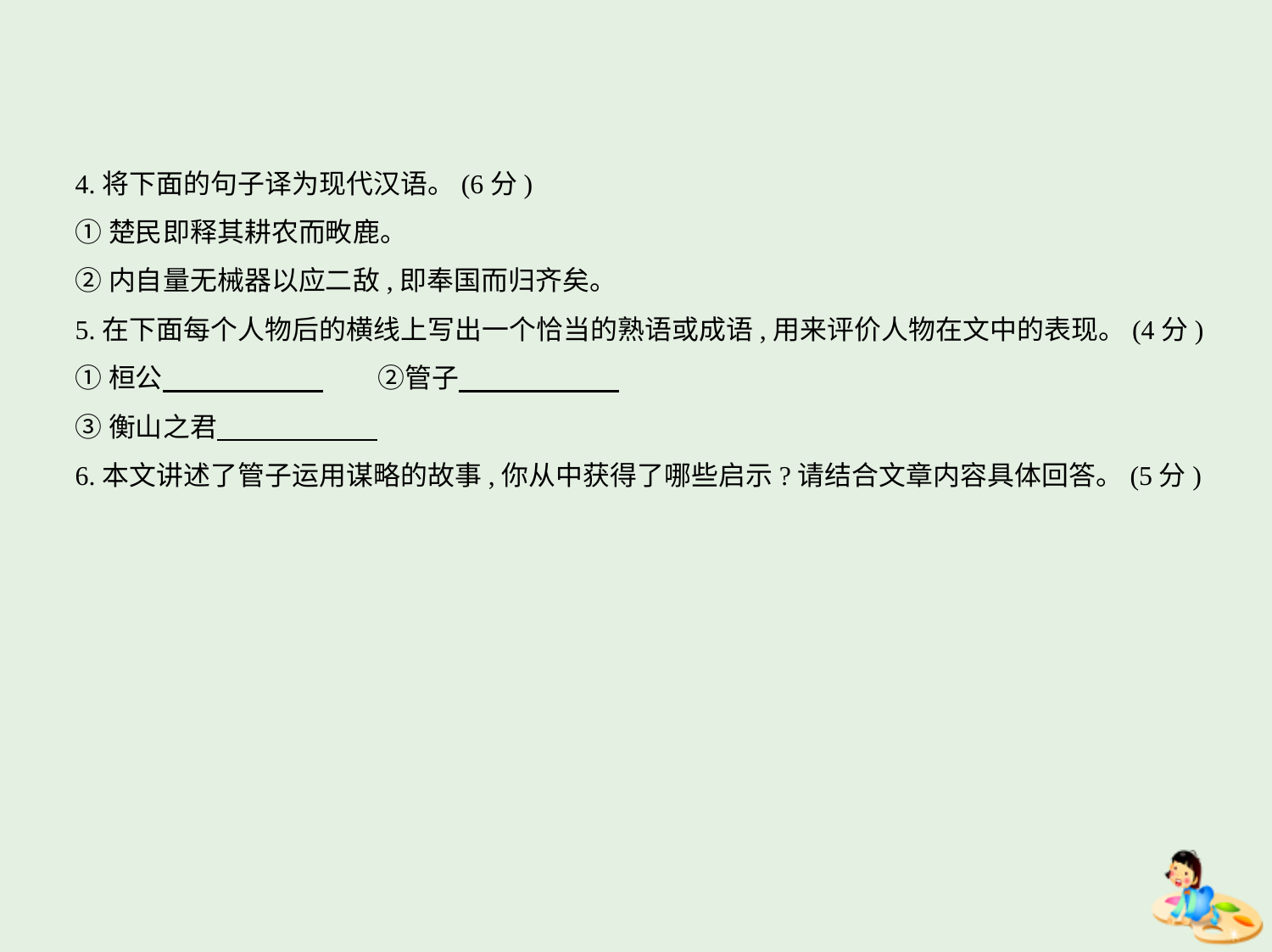

4.将下面的句子译为现代汉语。(6分)
①楚民即释其耕农而畋鹿。
②内自量无械器以应二敌,即奉国而归齐矣。
5.在下面每个人物后的横线上写出一个恰当的熟语或成语,用来评价人物在文中的表现。(4分)
①桓公　　　　　    　　②管子
③衡山之君
6.本文讲述了管子运用谋略的故事,你从中获得了哪些启示?请结合文章内容具体回答。(5分)